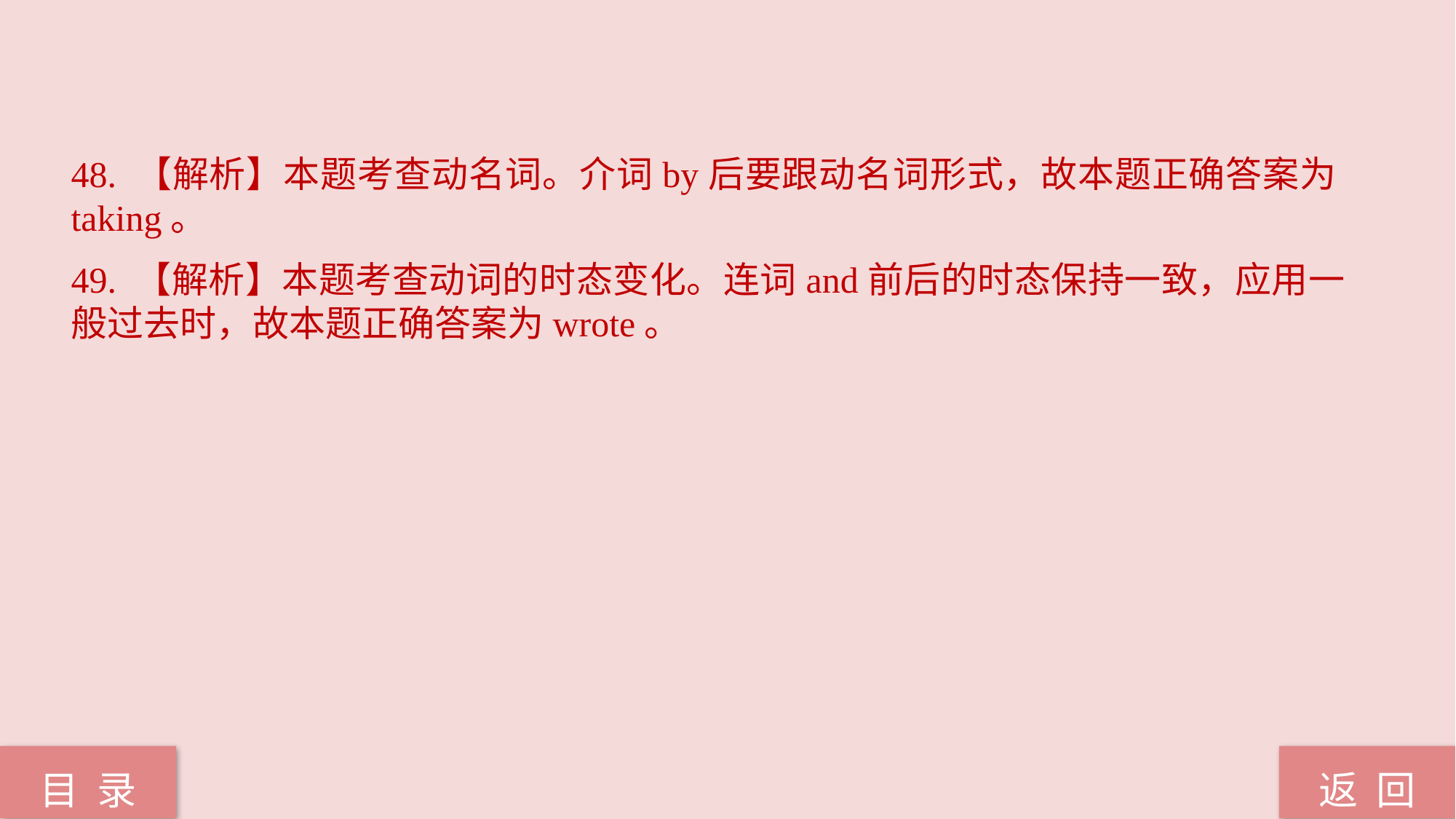

48. 【解析】本题考查动名词。介词by后要跟动名词形式，故本题正确答案为taking。
49. 【解析】本题考查动词的时态变化。连词and前后的时态保持一致，应用一般过去时，故本题正确答案为wrote。
返  回